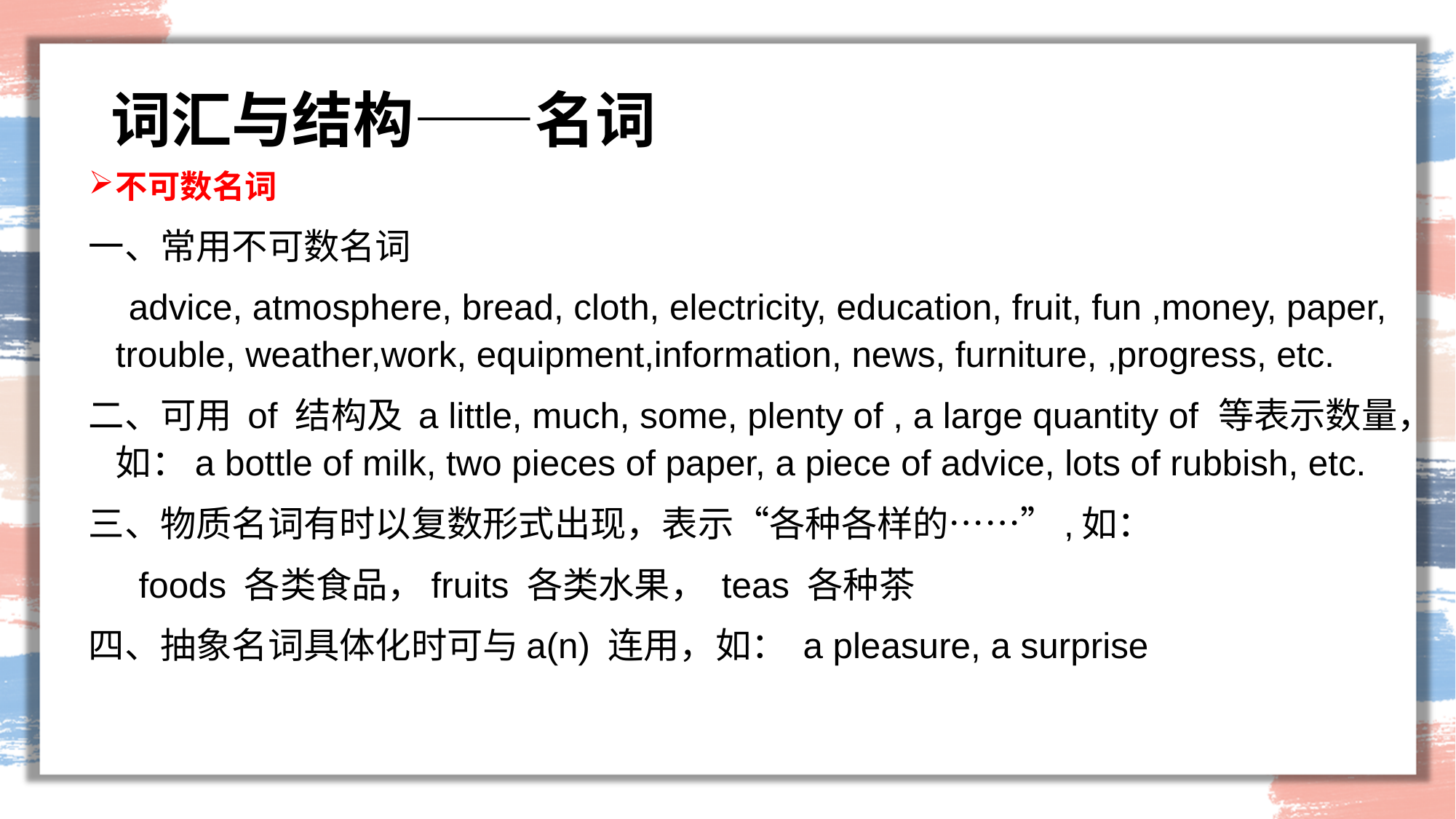

# 词汇与结构——名词
不可数名词
一、常用不可数名词
    advice, atmosphere, bread, cloth, electricity, education, fruit, fun ,money, paper, trouble, weather,work, equipment,information, news, furniture, ,progress, etc.
二、可用 of 结构及 a little, much, some, plenty of , a large quantity of 等表示数量，如：a bottle of milk, two pieces of paper, a piece of advice, lots of rubbish, etc.
三、物质名词有时以复数形式出现，表示“各种各样的……”,如：
     foods 各类食品，fruits 各类水果， teas 各种茶
四、抽象名词具体化时可与a(n) 连用，如： a pleasure, a surprise